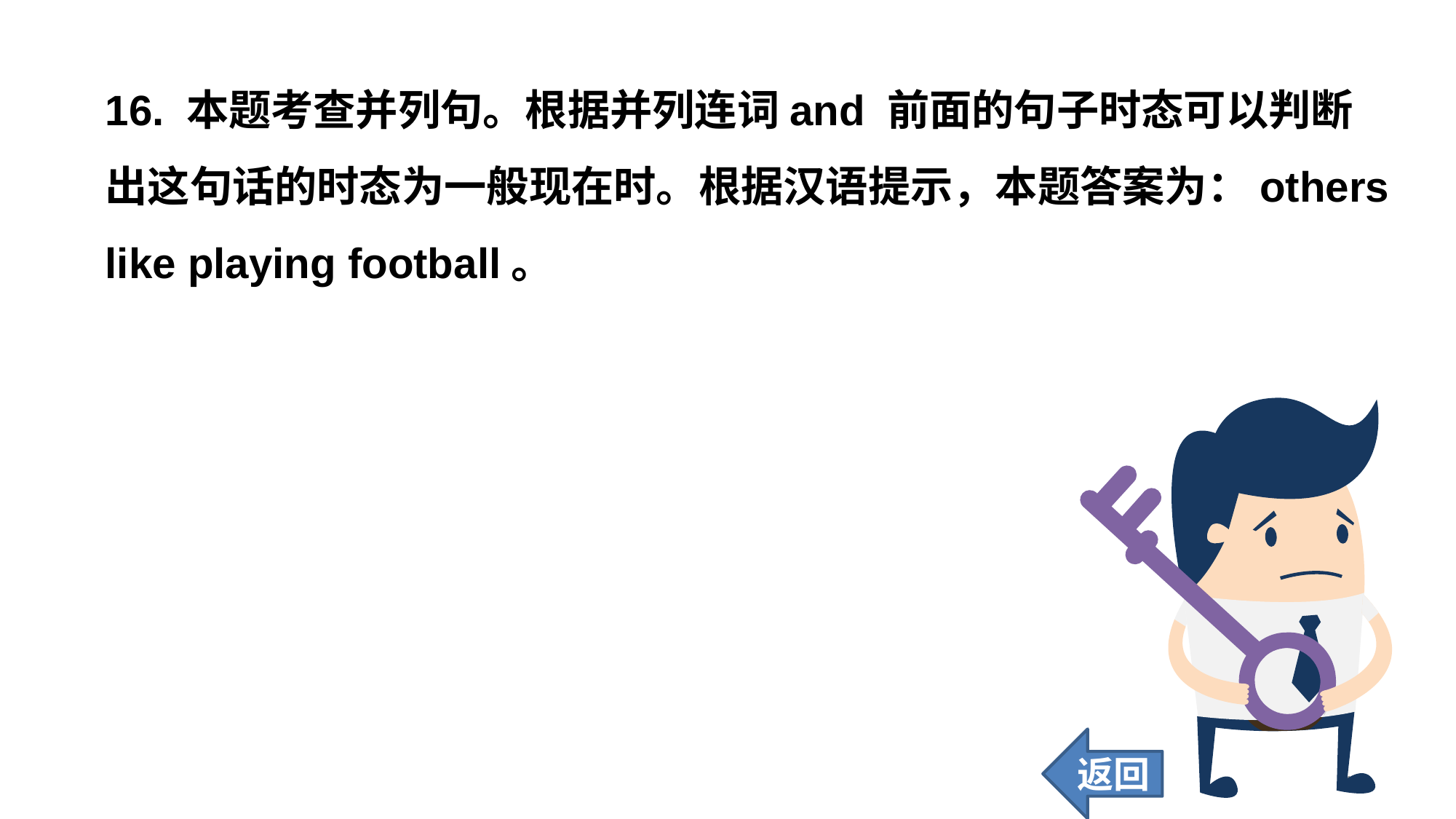

16. 本题考查并列句。根据并列连词and 前面的句子时态可以判断出这句话的时态为一般现在时。根据汉语提示，本题答案为：others like playing football。

返回
158